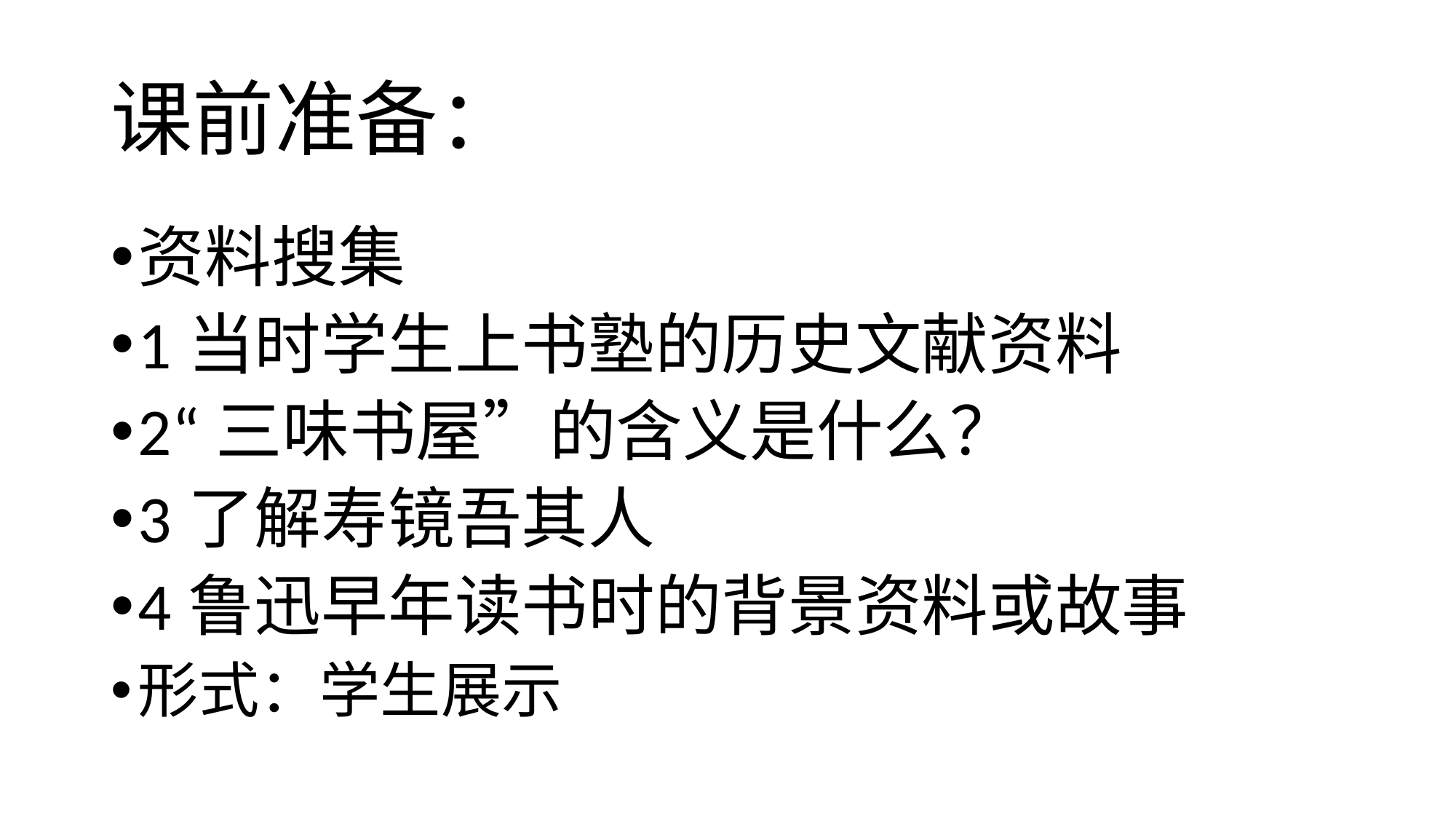

# 课前准备：
资料搜集
1当时学生上书塾的历史文献资料
2“三味书屋”的含义是什么？
3了解寿镜吾其人
4鲁迅早年读书时的背景资料或故事
形式：学生展示